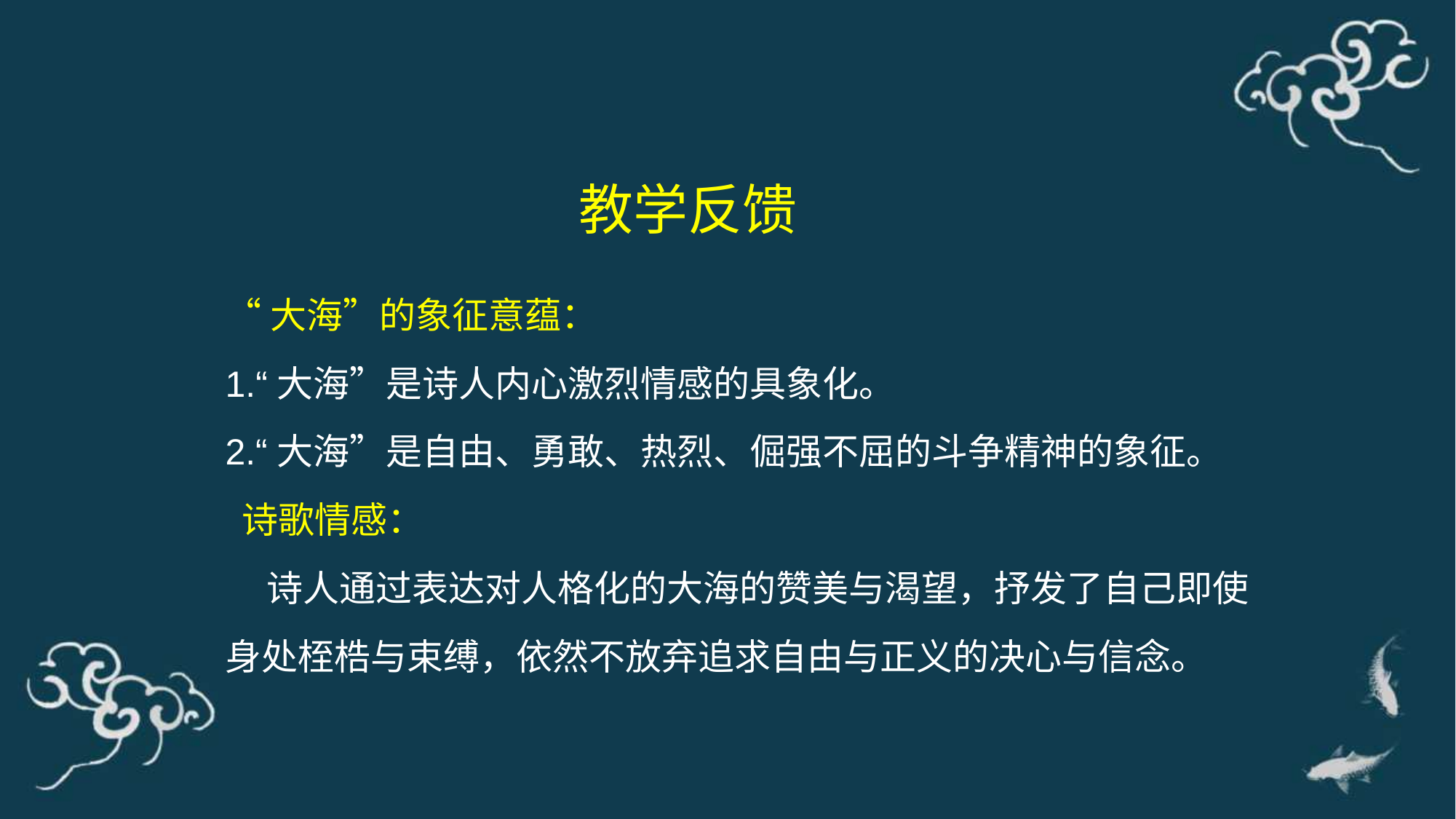

教学反馈
“大海”的象征意蕴：
1.“大海”是诗人内心激烈情感的具象化。
2.“大海”是自由、勇敢、热烈、倔强不屈的斗争精神的象征。
 诗歌情感：
    诗人通过表达对人格化的大海的赞美与渴望，抒发了自己即使身处桎梏与束缚，依然不放弃追求自由与正义的决心与信念。